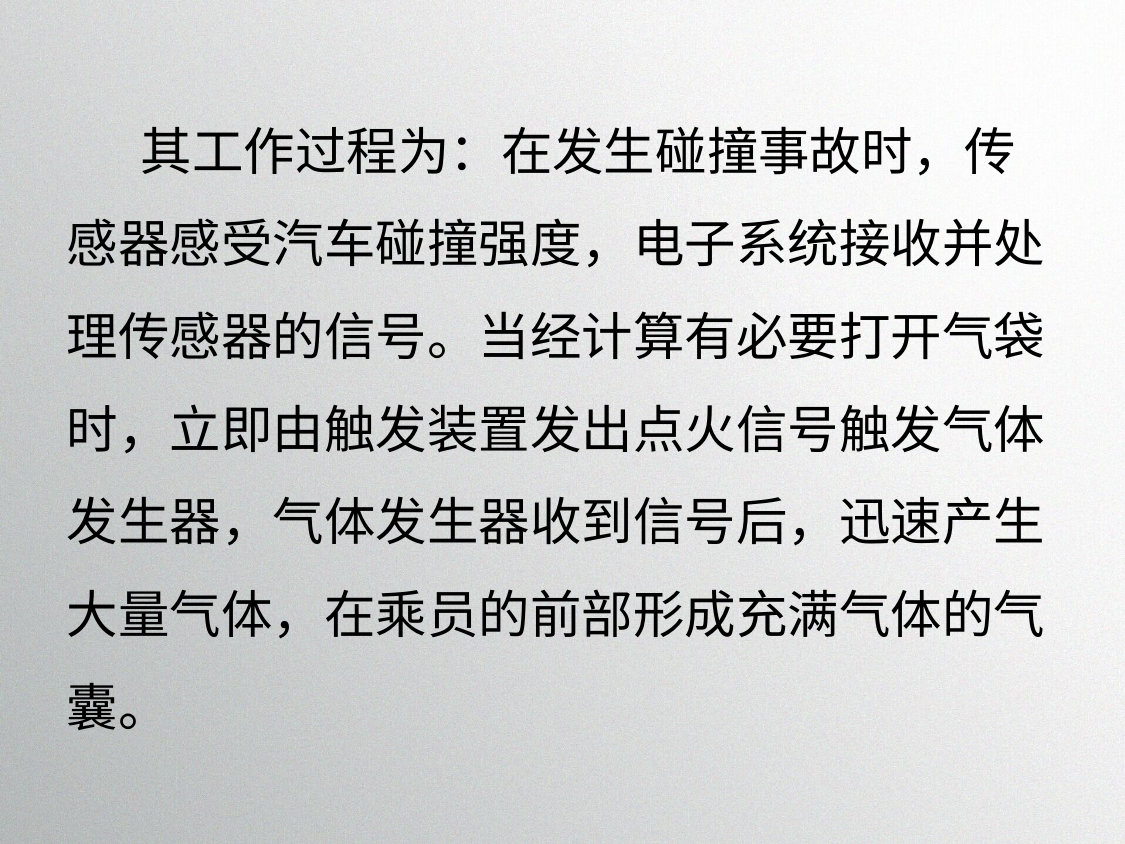

其工作过程为：在发生碰撞事故时，传感器感受汽车碰撞强度，电子系统接收并处理传感器的信号。当经计算有必要打开气袋时，立即由触发装置发出点火信号触发气体发生器，气体发生器收到信号后，迅速产生大量气体，在乘员的前部形成充满气体的气囊。